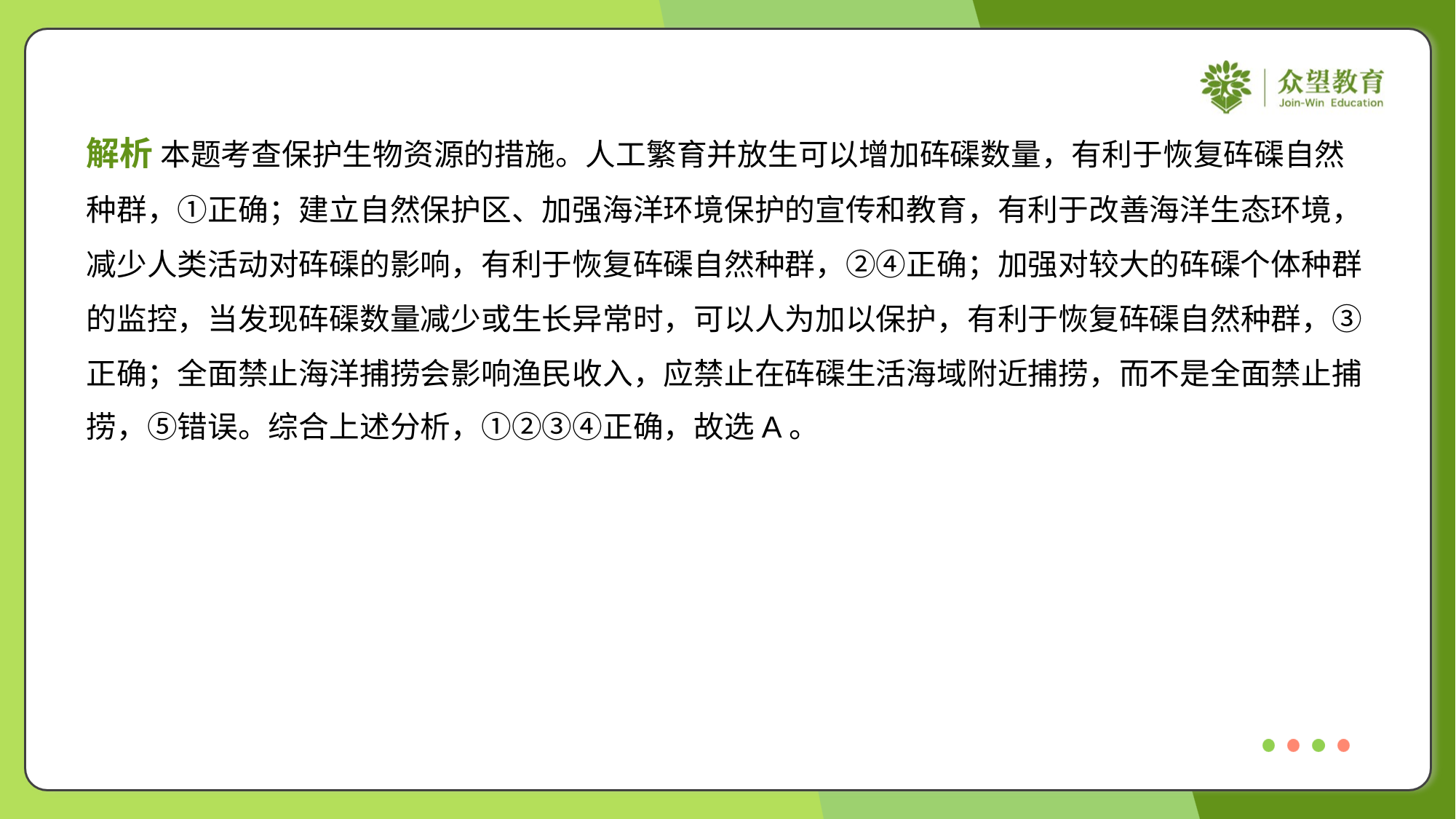

解析 本题考查保护生物资源的措施。人工繁育并放生可以增加砗磲数量，有利于恢复砗磲自然
种群，①正确；建立自然保护区、加强海洋环境保护的宣传和教育，有利于改善海洋生态环境，
减少人类活动对砗磲的影响，有利于恢复砗磲自然种群，②④正确；加强对较大的砗磲个体种群
的监控，当发现砗磲数量减少或生长异常时，可以人为加以保护，有利于恢复砗磲自然种群，③
正确；全面禁止海洋捕捞会影响渔民收入，应禁止在砗磲生活海域附近捕捞，而不是全面禁止捕
捞，⑤错误。综合上述分析，①②③④正确，故选A。